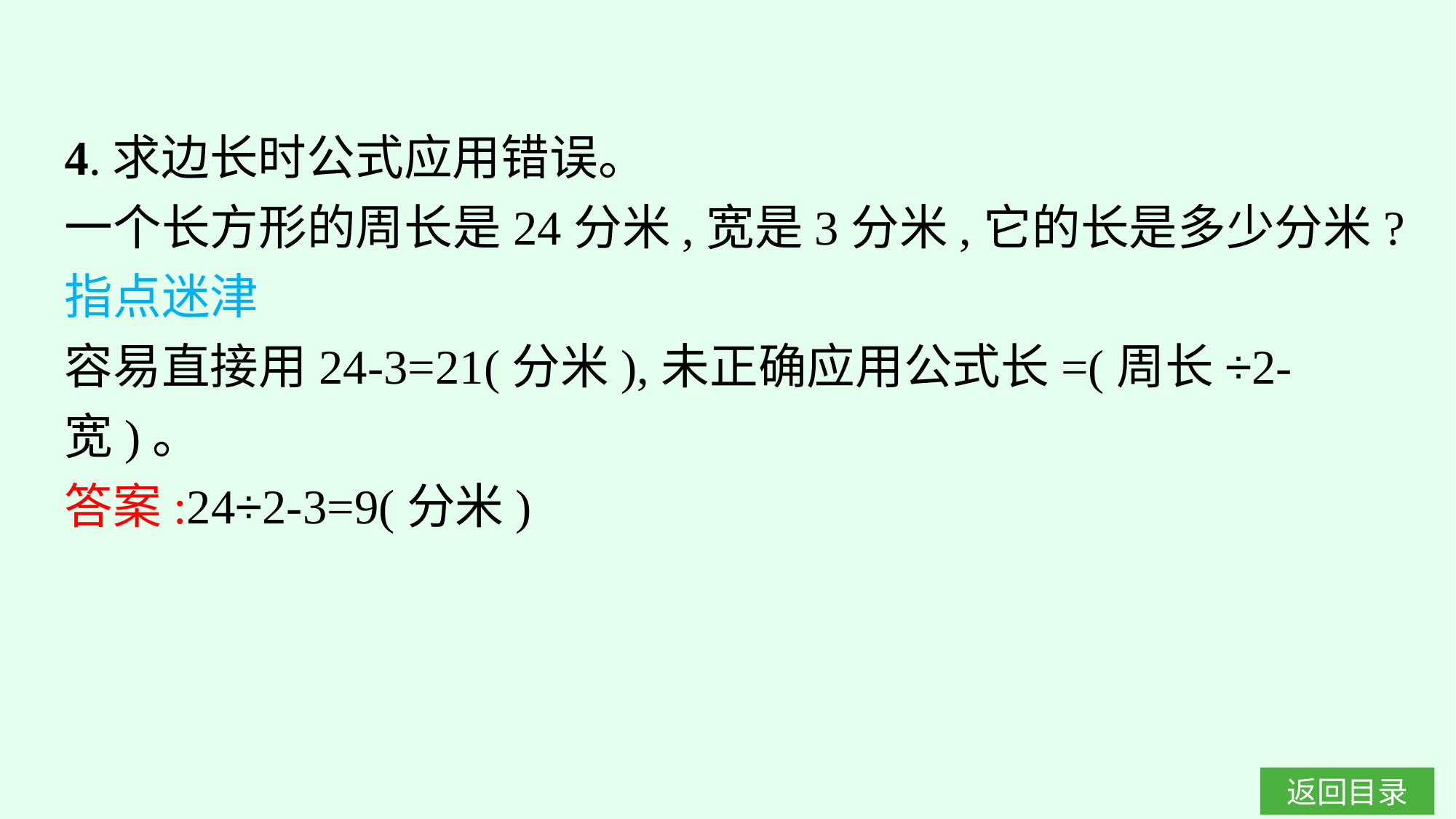

4.求边长时公式应用错误。
一个长方形的周长是24分米,宽是3分米,它的长是多少分米?
指点迷津
容易直接用24-3=21(分米),未正确应用公式长=(周长÷2-宽)。
答案:24÷2-3=9(分米)